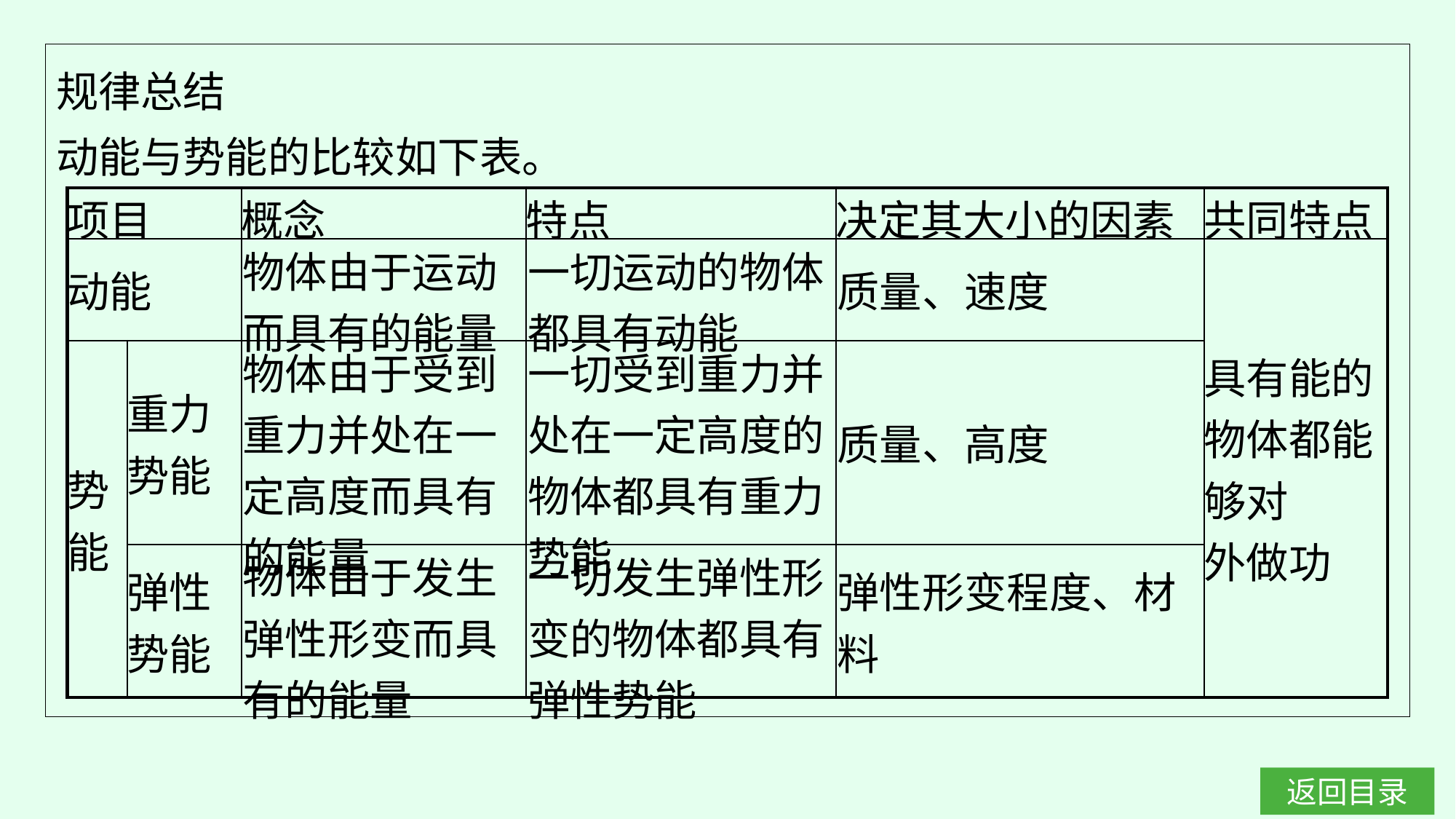

规律总结
动能与势能的比较如下表。

| 项目 |  | 概念 | 特点 | 决定其大小的因素 | 共同特点 |
| --- | --- | --- | --- | --- | --- |
| 动能 |  | 物体由于运动而具有的能量 | 一切运动的物体都具有动能 | 质量、速度 | 具有能的物体都能够对 外做功 |
| 势 能 | 重力 势能 | 物体由于受到重力并处在一定高度而具有的能量 | 一切受到重力并处在一定高度的物体都具有重力势能 | 质量、高度 |  |
|  | 弹性 势能 | 物体由于发生弹性形变而具有的能量 | 一切发生弹性形变的物体都具有弹性势能 | 弹性形变程度、材料 |  |